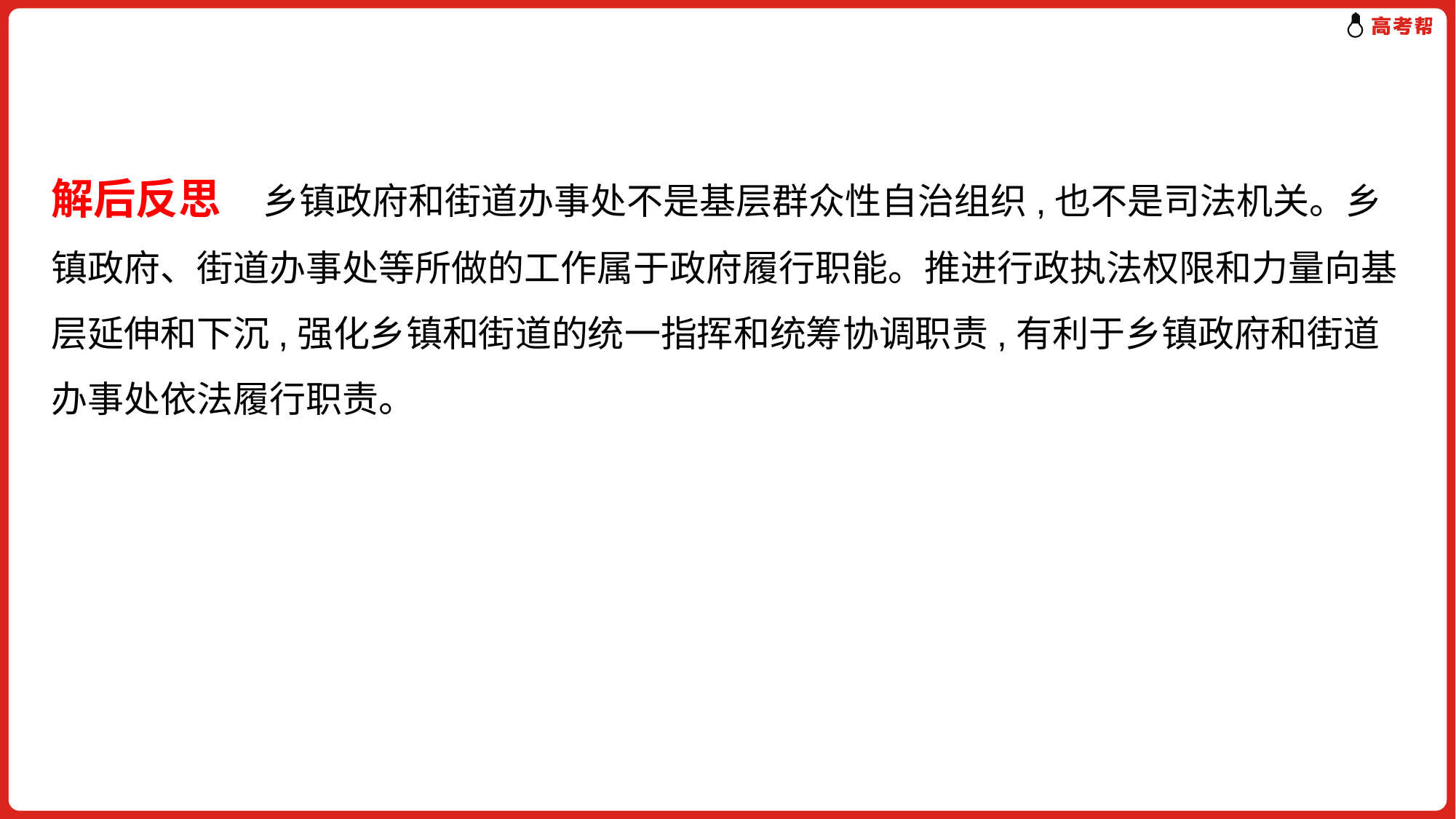

# 解后反思　乡镇政府和街道办事处不是基层群众性自治组织,也不是司法机关。乡镇政府、街道办事处等所做的工作属于政府履行职能。推进行政执法权限和力量向基层延伸和下沉,强化乡镇和街道的统一指挥和统筹协调职责,有利于乡镇政府和街道办事处依法履行职责。